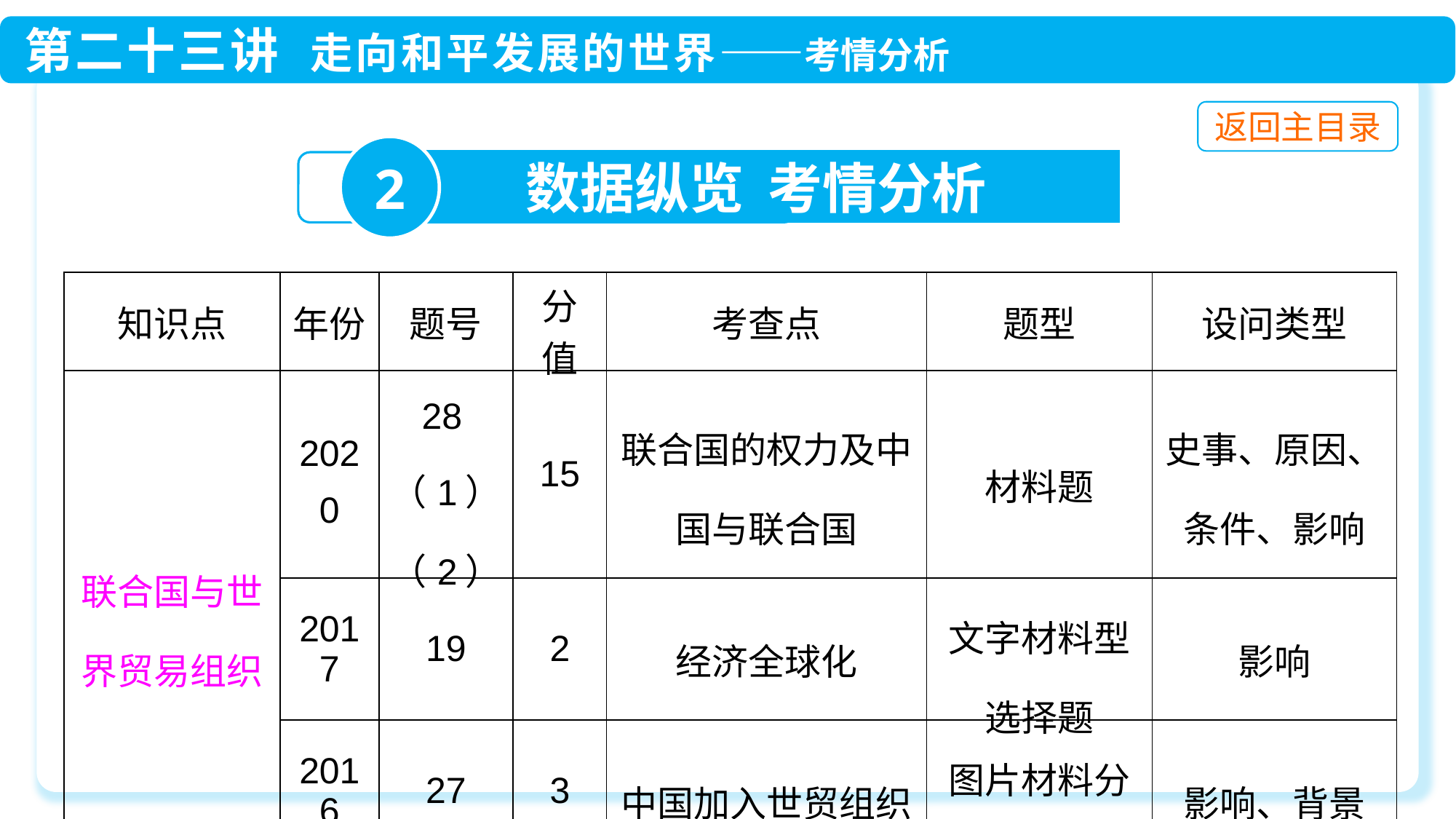

2
数据纵览  考情分析

| 知识点 | 年份 | 题号 | 分值 | 考查点 | 题型 | 设问类型 |
| --- | --- | --- | --- | --- | --- | --- |
| 联合国与世界贸易组织 | 2020 | 28（1）（2） | 15 | 联合国的权力及中国与联合国 | 材料题 | 史事、原因、条件、影响 |
|  | 2017 | 19 | 2 | 经济全球化 | 文字材料型选择题 | 影响 |
|  | 2016 | 27 | 3 | 中国加入世贸组织 | 图片材料分析题 | 影响、背景 |